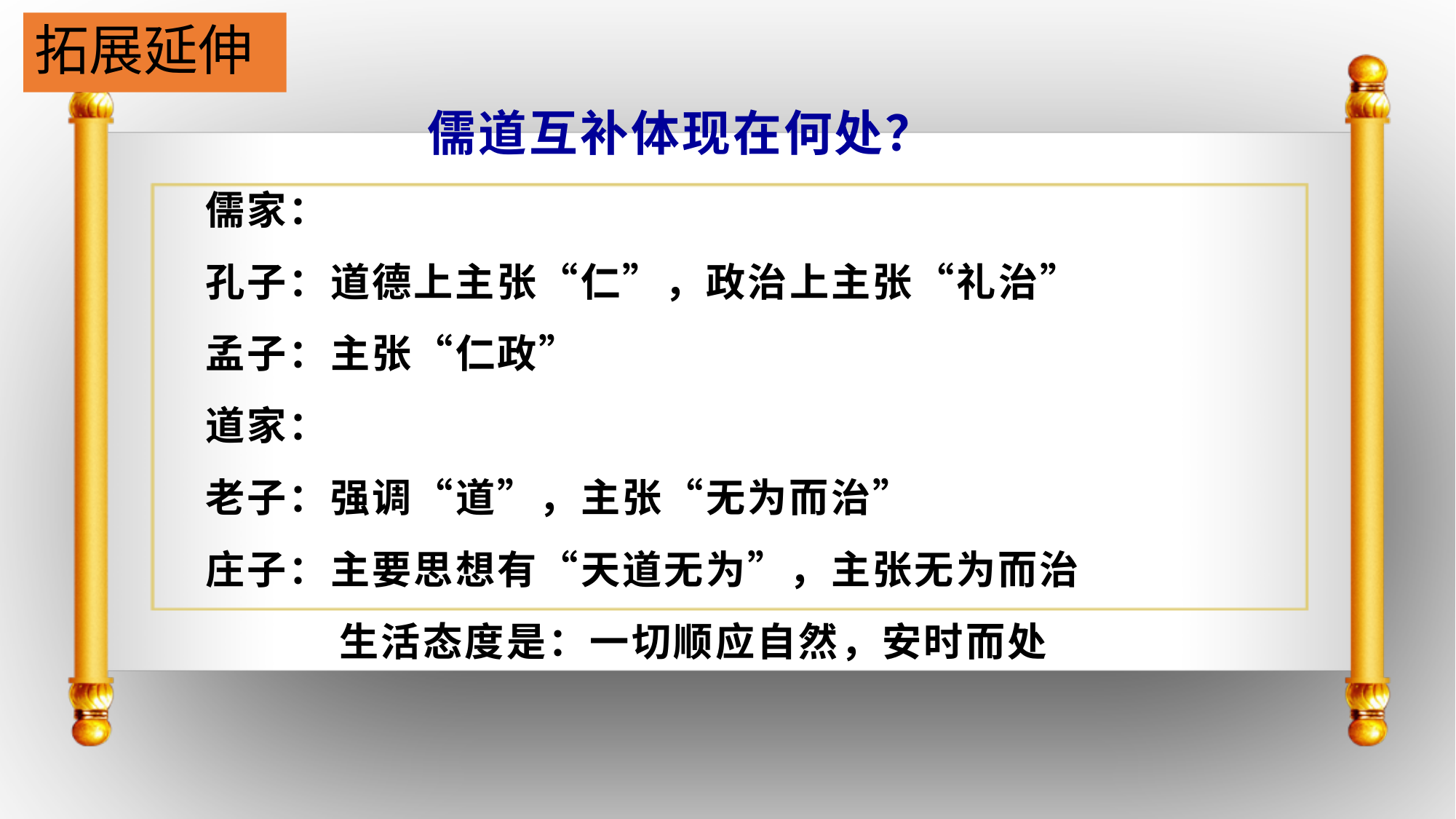

拓展延伸

                   儒道互补体现在何处？
   儒家：
   孔子：道德上主张“仁”，政治上主张“礼治”
   孟子：主张“仁政”
   道家：
   老子：强调“道”，主张“无为而治”
   庄子：主要思想有“天道无为”，主张无为而治
               生活态度是：一切顺应自然，安时而处